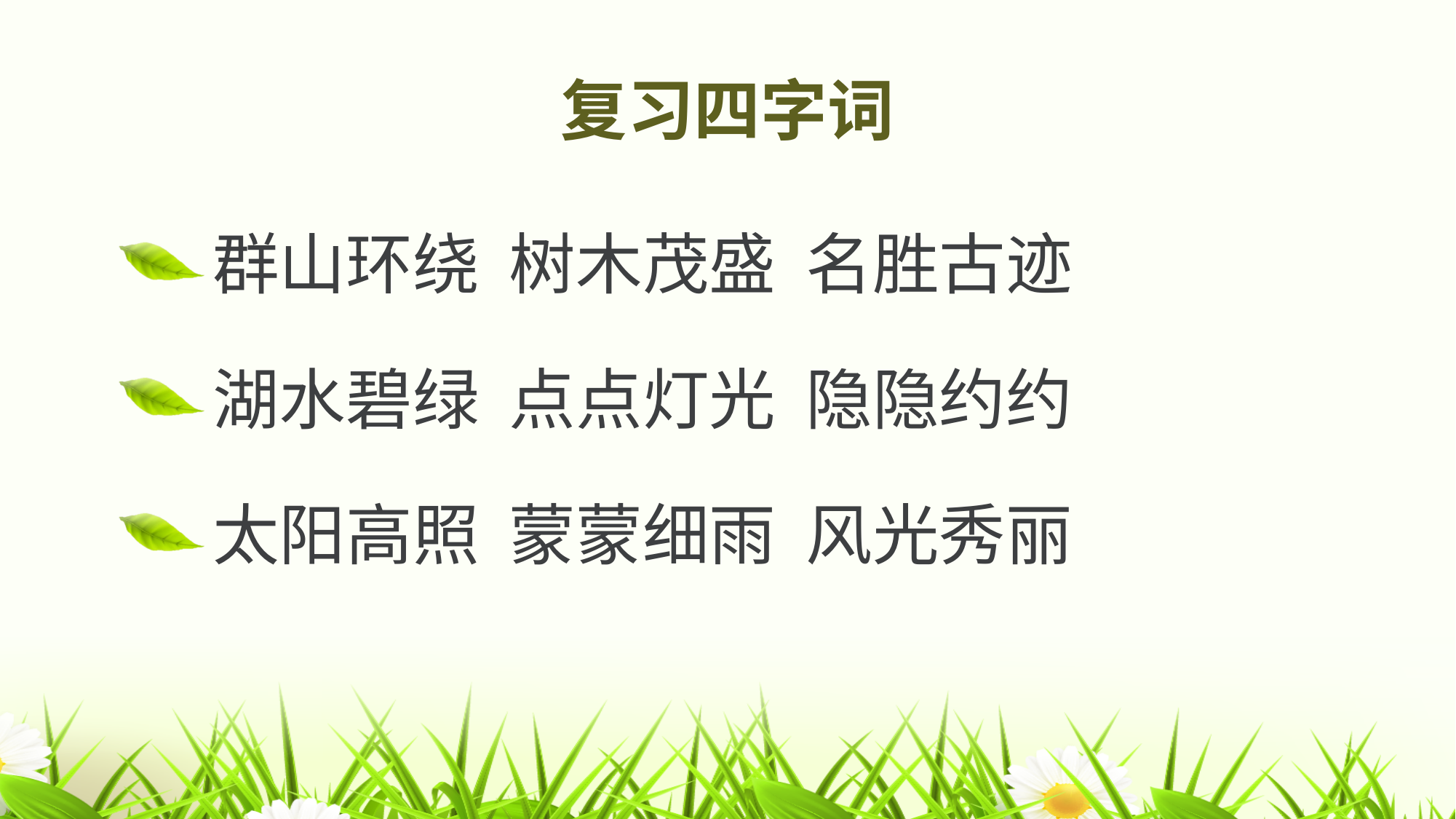

# 复习四字词
群山环绕  树木茂盛  名胜古迹
湖水碧绿  点点灯光  隐隐约约
太阳高照  蒙蒙细雨  风光秀丽